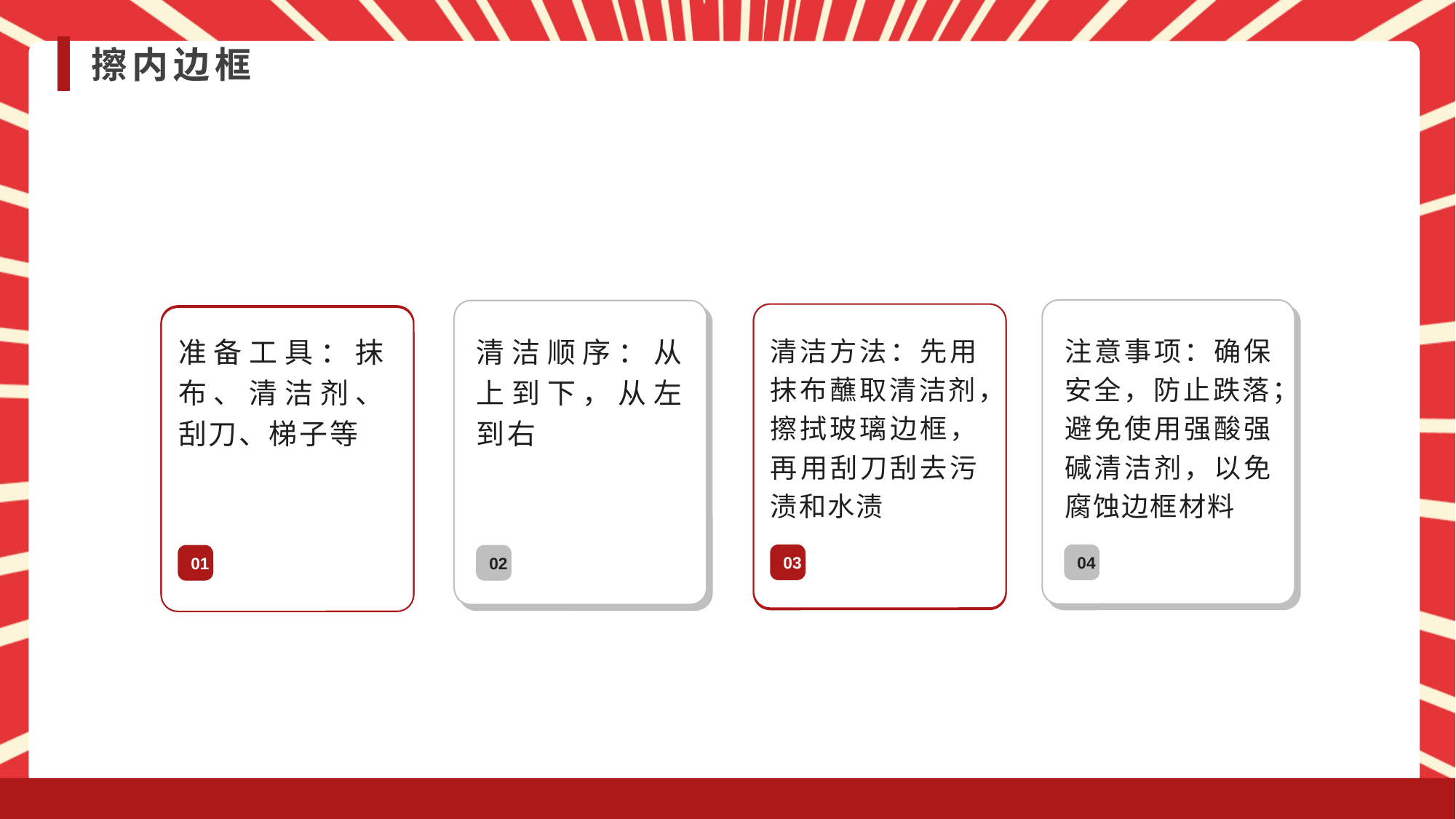

擦内边框

清洁方法：先用抹布蘸取清洁剂，擦拭玻璃边框，再用刮刀刮去污渍和水渍
注意事项：确保安全，防止跌落；避免使用强酸强碱清洁剂，以免腐蚀边框材料
准备工具：抹布、清洁剂、刮刀、梯子等
清洁顺序：从上到下，从左到右
03
04
01
02